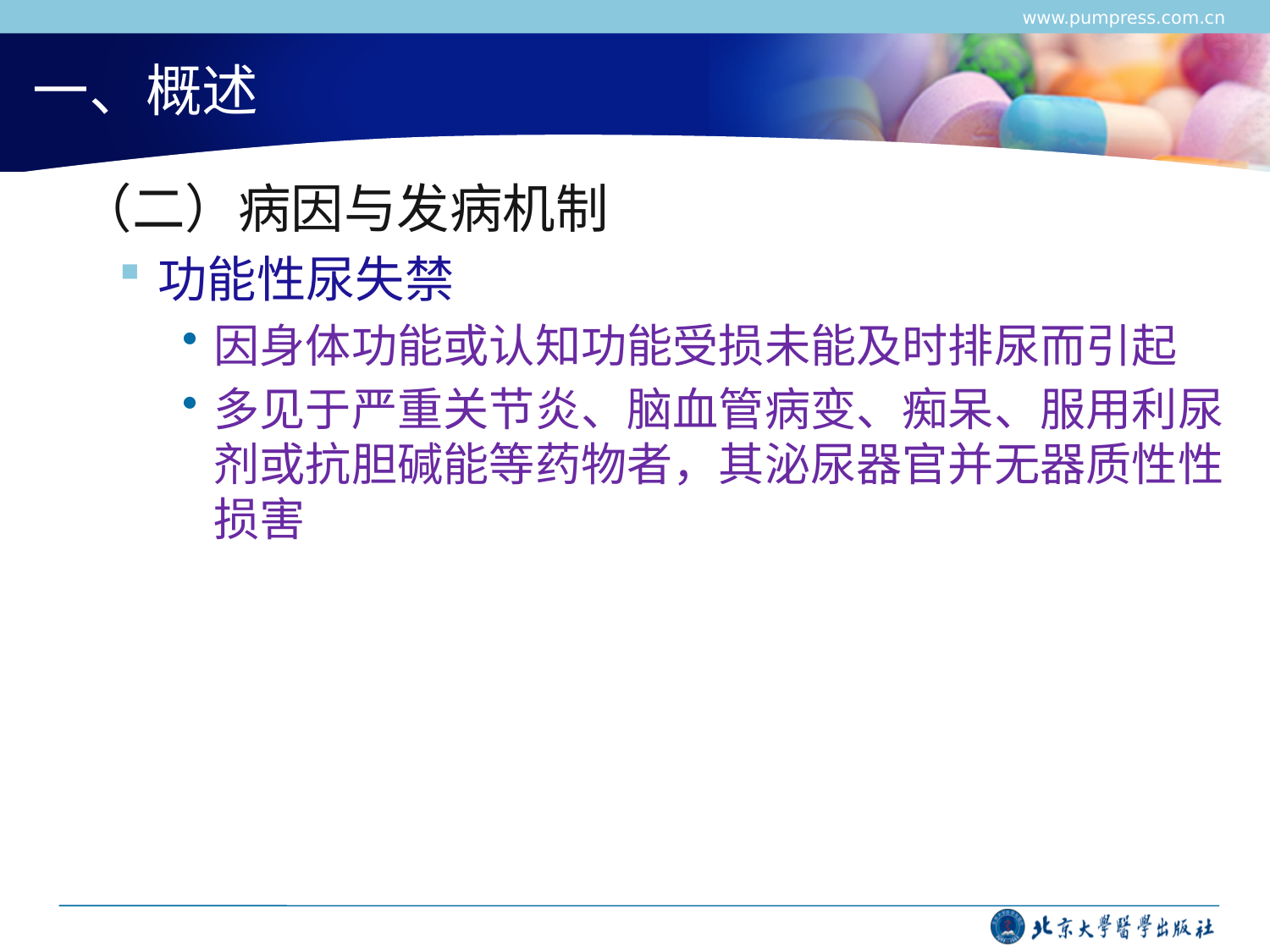

www.pumpress.com.cn
# 一、概述
 （二）病因与发病机制
功能性尿失禁
因身体功能或认知功能受损未能及时排尿而引起
多见于严重关节炎、脑血管病变、痴呆、服用利尿剂或抗胆碱能等药物者，其泌尿器官并无器质性性损害